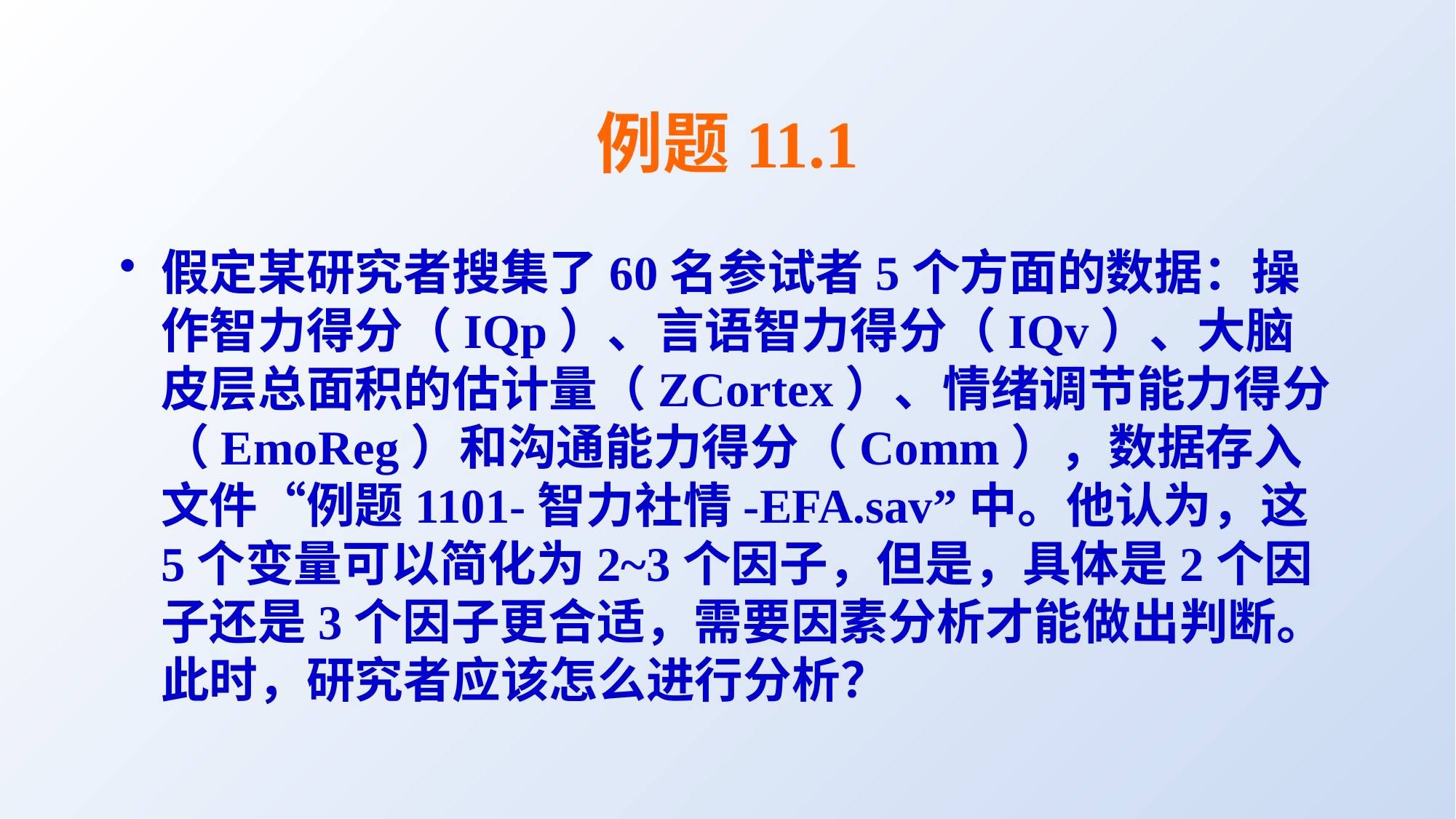

# 例题11.1
假定某研究者搜集了60名参试者5个方面的数据：操作智力得分（IQp）、言语智力得分（IQv）、大脑皮层总面积的估计量（ZCortex）、情绪调节能力得分（EmoReg）和沟通能力得分（Comm），数据存入文件“例题1101-智力社情-EFA.sav”中。他认为，这5个变量可以简化为2~3个因子，但是，具体是2个因子还是3个因子更合适，需要因素分析才能做出判断。此时，研究者应该怎么进行分析？